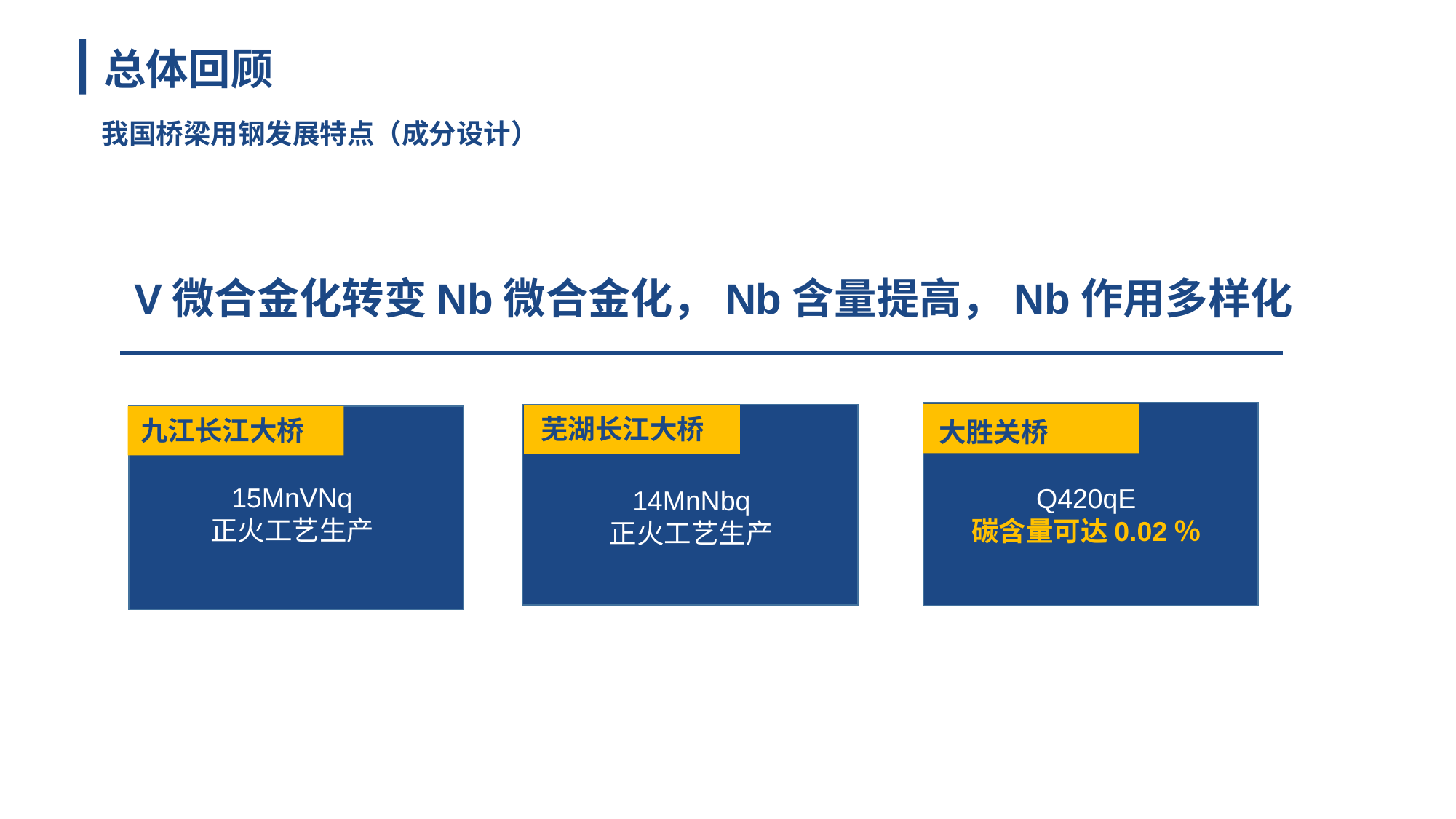

总体回顾

我国桥梁用钢发展特点（成分设计）
V微合金化转变Nb微合金化，Nb含量提高，Nb作用多样化

芜湖长江大桥
九江长江大桥
大胜关桥
15MnVNq
正火工艺生产
Q420qE
碳含量可达0.02％
14MnNbq
正火工艺生产